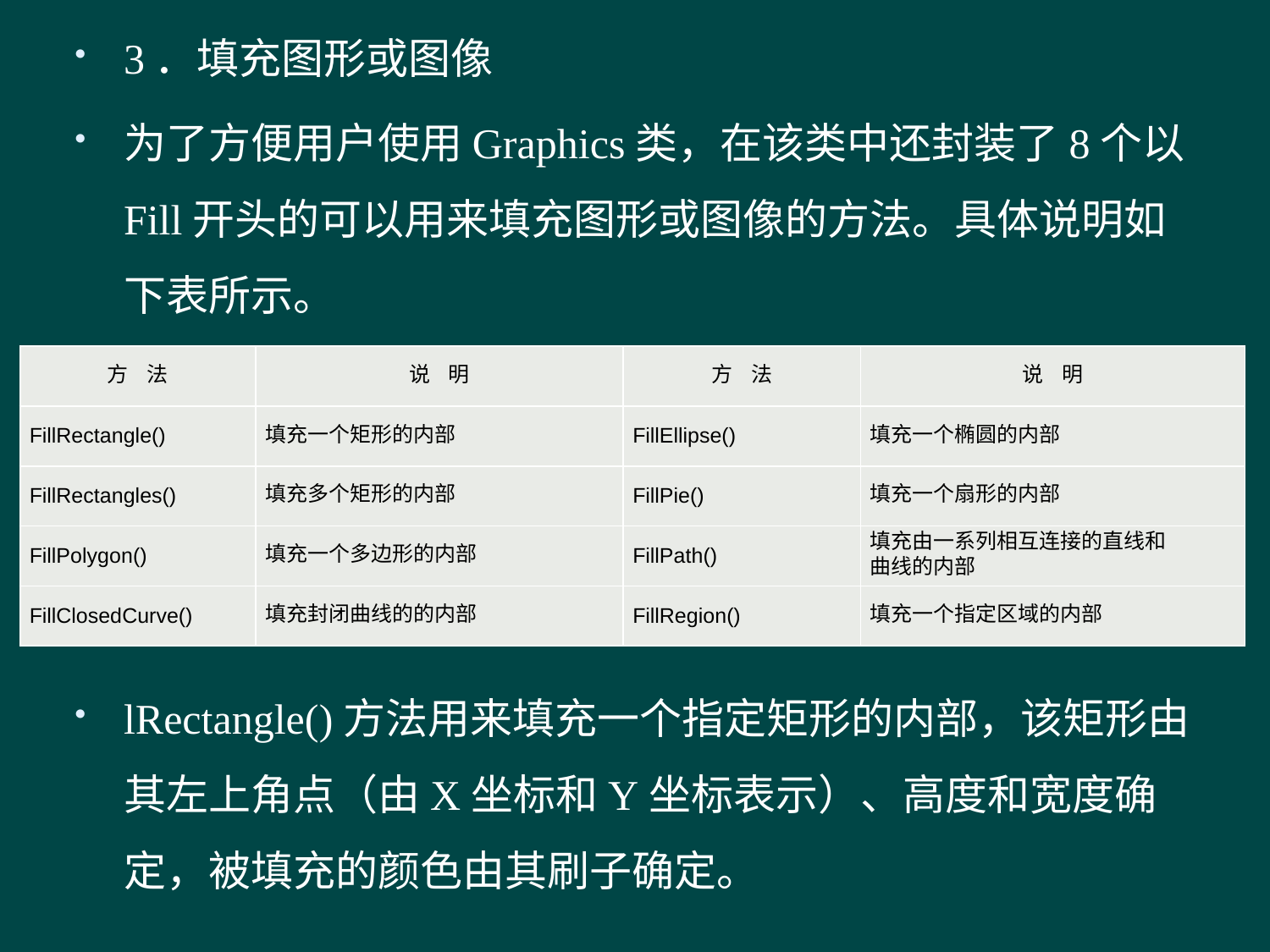

3．填充图形或图像
为了方便用户使用Graphics类，在该类中还封装了8个以Fill开头的可以用来填充图形或图像的方法。具体说明如下表所示。
Fil

lRectangle()方法用来填充一个指定矩形的内部，该矩形由其左上角点（由X坐标和Y坐标表示）、高度和宽度确定，被填充的颜色由其刷子确定。
#
| 方 法 | 说 明 | 方 法 | 说 明 |
| --- | --- | --- | --- |
| FillRectangle() | 填充一个矩形的内部 | FillEllipse() | 填充一个椭圆的内部 |
| FillRectangles() | 填充多个矩形的内部 | FillPie() | 填充一个扇形的内部 |
| FillPolygon() | 填充一个多边形的内部 | FillPath() | 填充由一系列相互连接的直线和 曲线的内部 |
| FillClosedCurve() | 填充封闭曲线的的内部 | FillRegion() | 填充一个指定区域的内部 |